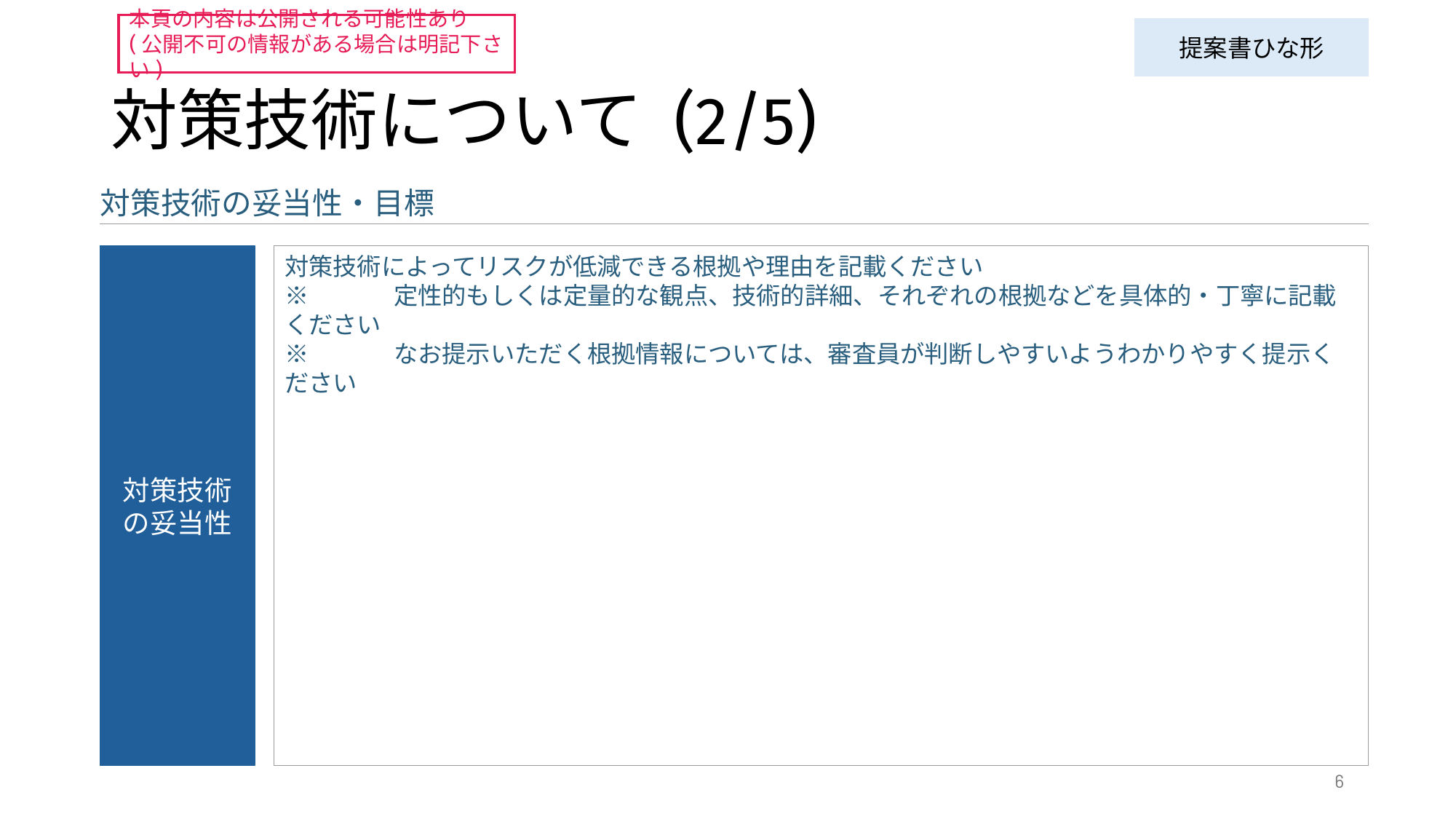

本頁の内容は公開される可能性あり
(公開不可の情報がある場合は明記下さい)
提案書ひな形
# 対策技術について (2/5)
対策技術の妥当性・目標
対策技術の妥当性
対策技術によってリスクが低減できる根拠や理由を記載ください
※	定性的もしくは定量的な観点、技術的詳細、それぞれの根拠などを具体的・丁寧に記載ください
※	なお提示いただく根拠情報については、審査員が判断しやすいようわかりやすく提示ください